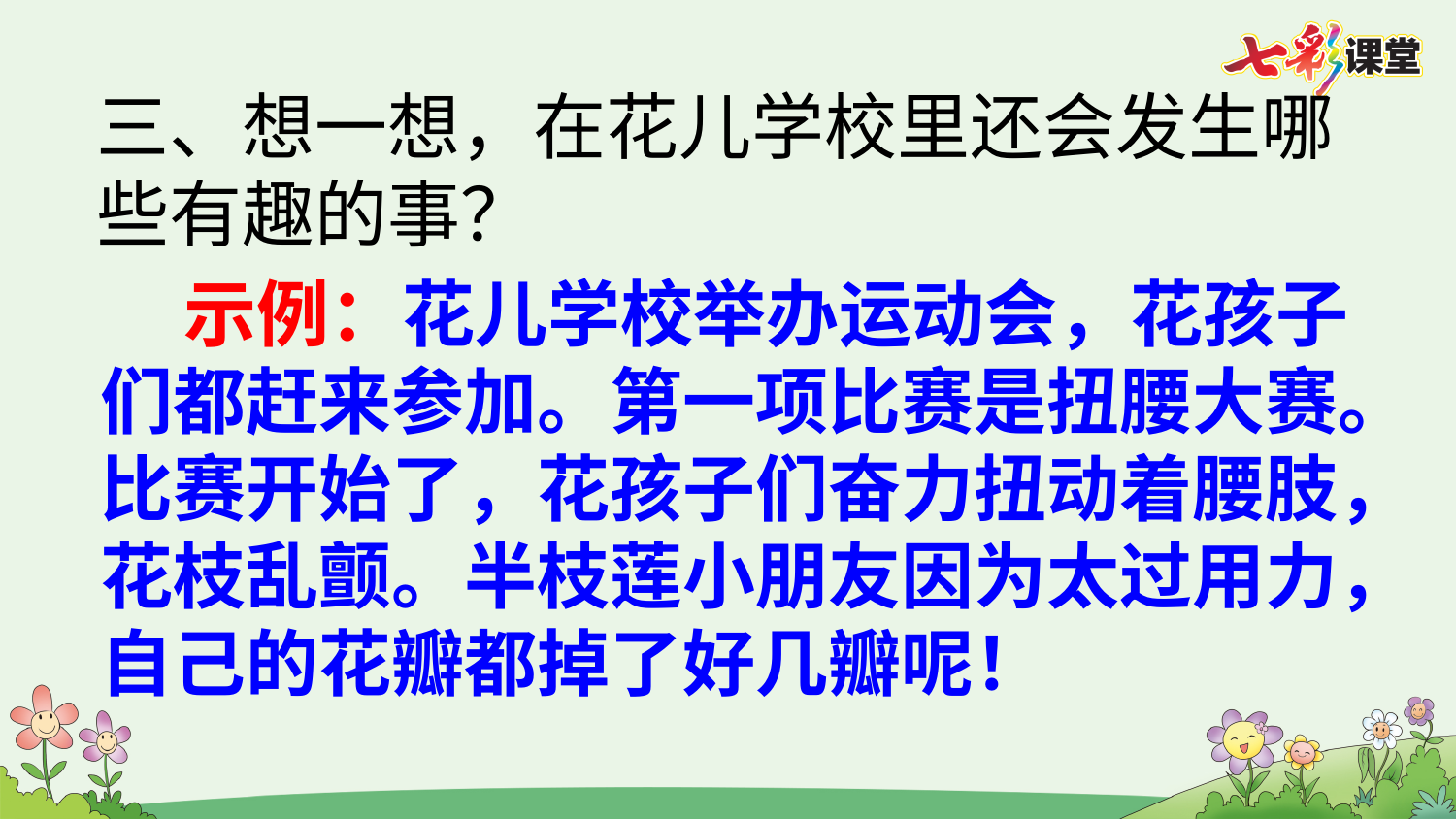

三、想一想，在花儿学校里还会发生哪些有趣的事？
    示例：花儿学校举办运动会，花孩子们都赶来参加。第一项比赛是扭腰大赛。比赛开始了，花孩子们奋力扭动着腰肢，花枝乱颤。半枝莲小朋友因为太过用力，自己的花瓣都掉了好几瓣呢！